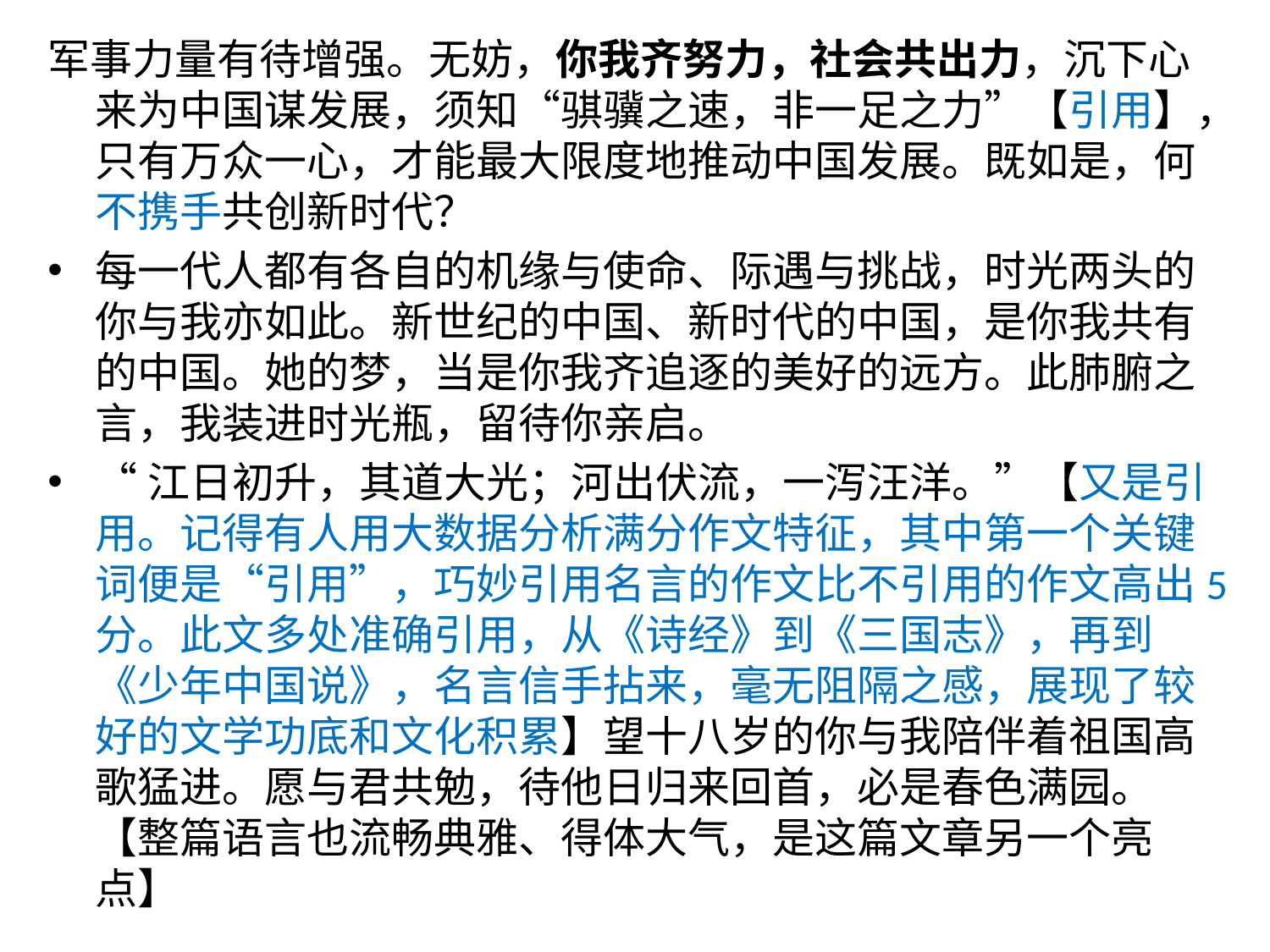

军事力量有待增强。无妨，你我齐努力，社会共出力，沉下心来为中国谋发展，须知“骐骥之速，非一足之力”【引用】，只有万众一心，才能最大限度地推动中国发展。既如是，何不携手共创新时代？
每一代人都有各自的机缘与使命、际遇与挑战，时光两头的你与我亦如此。新世纪的中国、新时代的中国，是你我共有的中国。她的梦，当是你我齐追逐的美好的远方。此肺腑之言，我装进时光瓶，留待你亲启。
“江日初升，其道大光；河出伏流，一泻汪洋。”【又是引用。记得有人用大数据分析满分作文特征，其中第一个关键词便是“引用”，巧妙引用名言的作文比不引用的作文高出5分。此文多处准确引用，从《诗经》到《三国志》，再到《少年中国说》，名言信手拈来，毫无阻隔之感，展现了较好的文学功底和文化积累】望十八岁的你与我陪伴着祖国高歌猛进。愿与君共勉，待他日归来回首，必是春色满园。【整篇语言也流畅典雅、得体大气，是这篇文章另一个亮点】